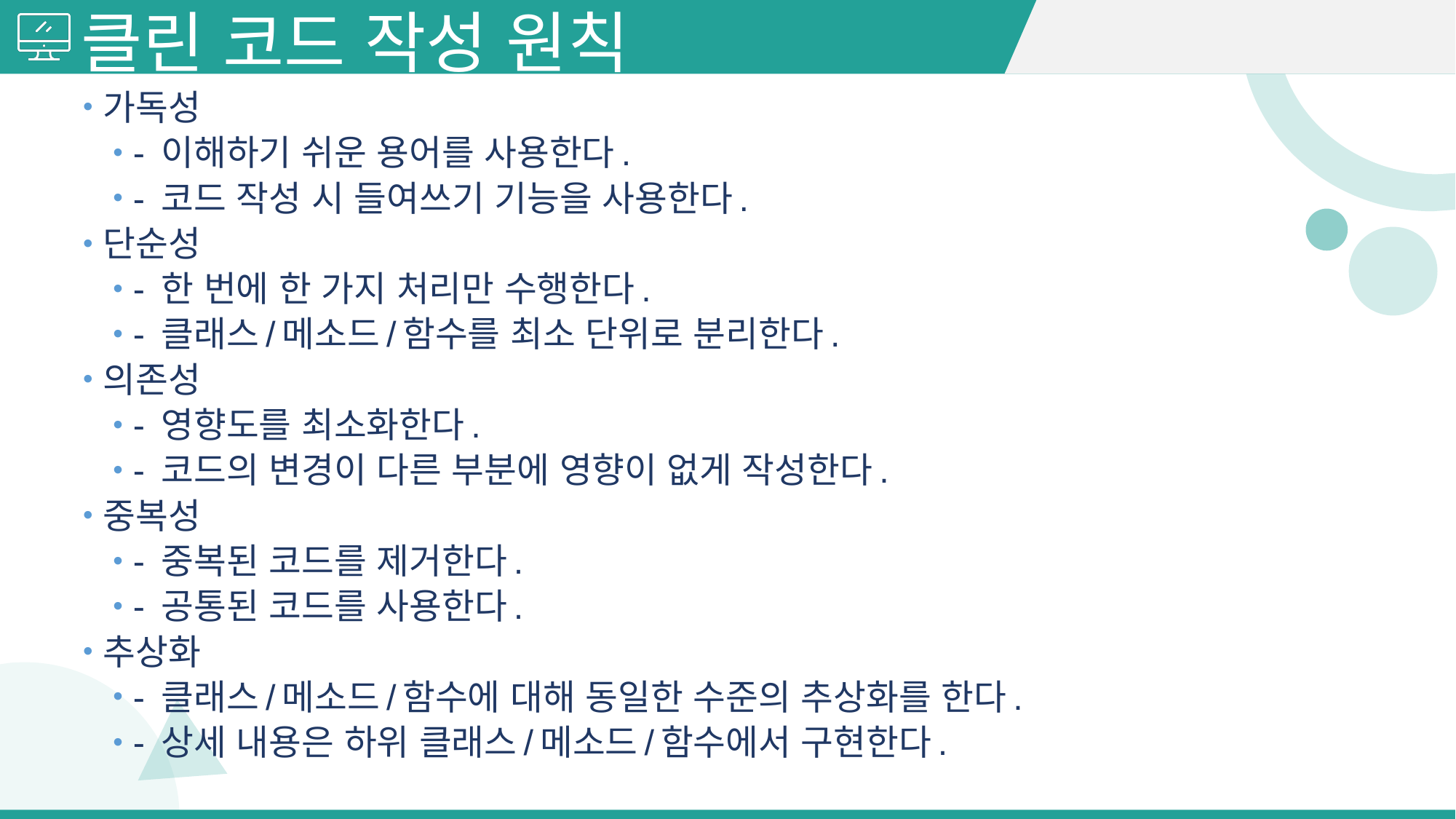

# 클린 코드 작성 원칙
가독성
- 이해하기 쉬운 용어를 사용한다.
- 코드 작성 시 들여쓰기 기능을 사용한다.
단순성
- 한 번에 한 가지 처리만 수행한다.
- 클래스/메소드/함수를 최소 단위로 분리한다.
의존성
- 영향도를 최소화한다.
- 코드의 변경이 다른 부분에 영향이 없게 작성한다.
중복성
- 중복된 코드를 제거한다.
- 공통된 코드를 사용한다.
추상화
- 클래스/메소드/함수에 대해 동일한 수준의 추상화를 한다.
- 상세 내용은 하위 클래스/메소드/함수에서 구현한다.